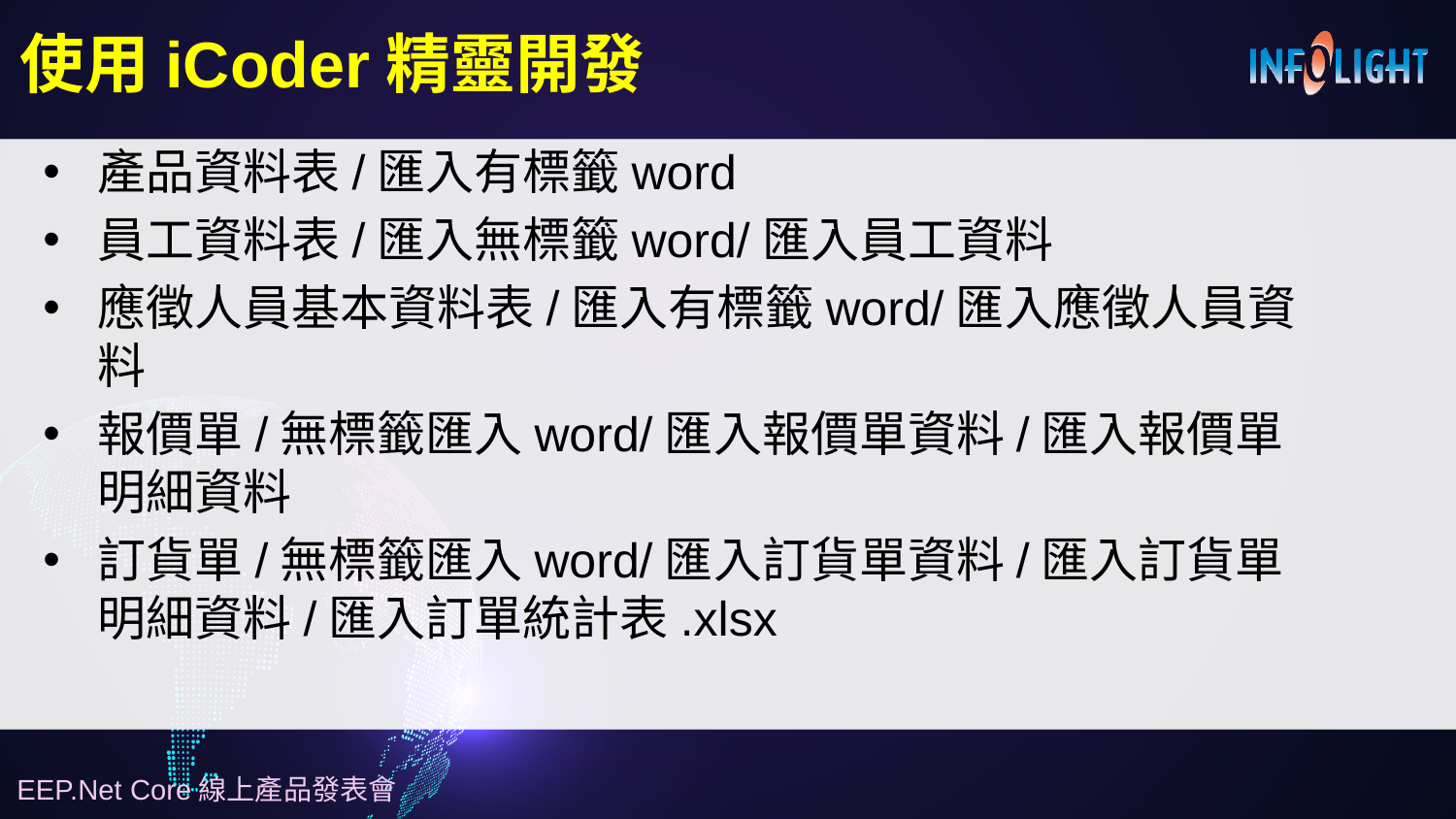

# 使用iCoder精靈開發
產品資料表/匯入有標籤word
員工資料表/匯入無標籤word/匯入員工資料
應徵人員基本資料表/匯入有標籤word/匯入應徵人員資料
報價單/無標籤匯入word/匯入報價單資料/匯入報價單明細資料
訂貨單/無標籤匯入word/匯入訂貨單資料/匯入訂貨單明細資料/匯入訂單統計表.xlsx